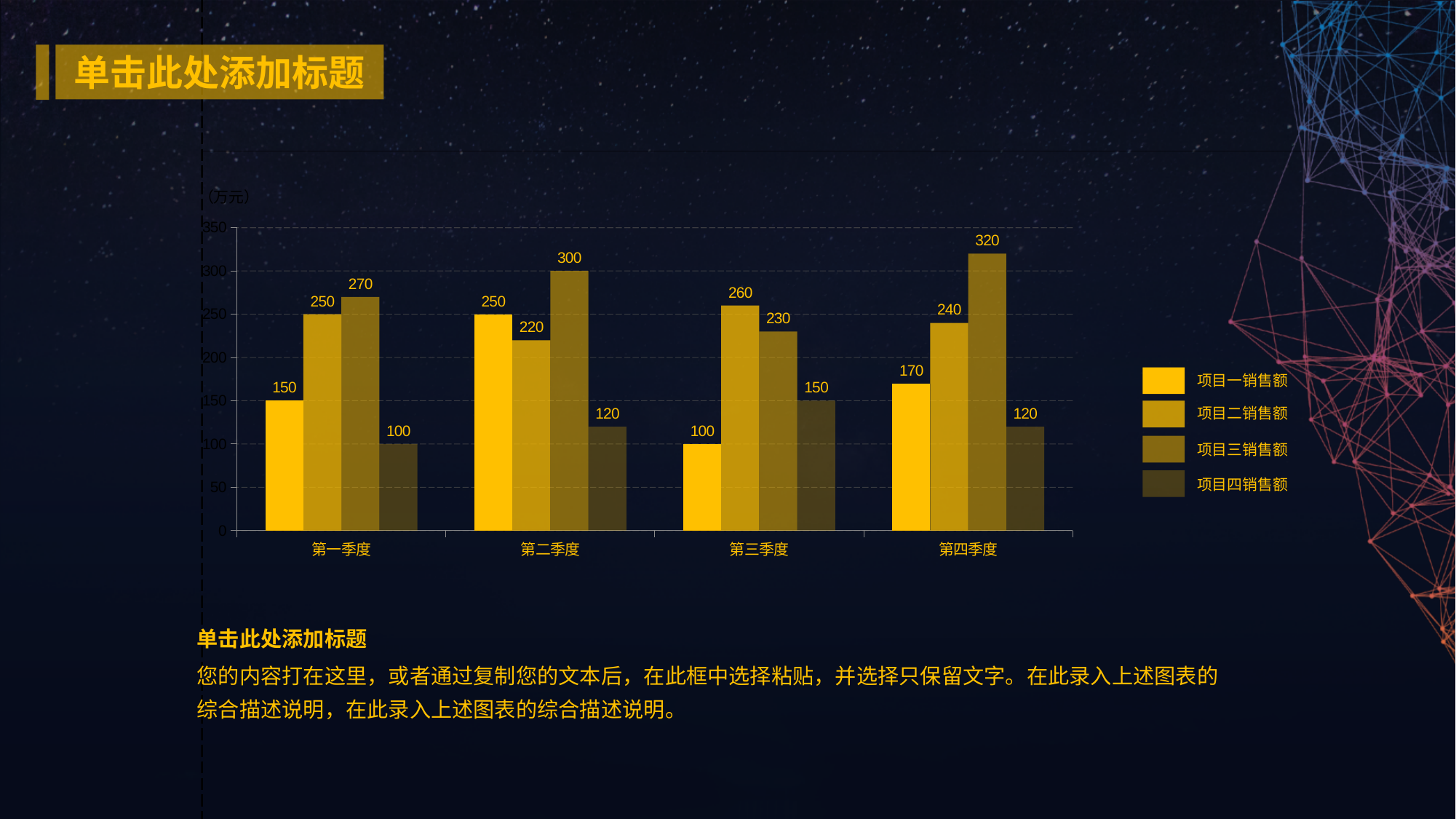

单击此处添加标题
（万元）

### Chart

| Category | Series 1 | Series 2 | Series 3 | Series 4 |
|---|---|---|---|---|
| 第一季度 | 150.0 | 250.0 | 270.0 | 100.0 |
| 第二季度 | 250.0 | 220.0 | 300.0 | 120.0 |
| 第三季度 | 100.0 | 260.0 | 230.0 | 150.0 |
| 第四季度 | 170.0 | 240.0 | 320.0 | 120.0 |
项目一销售额

项目二销售额

项目三销售额

项目四销售额

单击此处添加标题
您的内容打在这里，或者通过复制您的文本后，在此框中选择粘贴，并选择只保留文字。在此录入上述图表的综合描述说明，在此录入上述图表的综合描述说明。